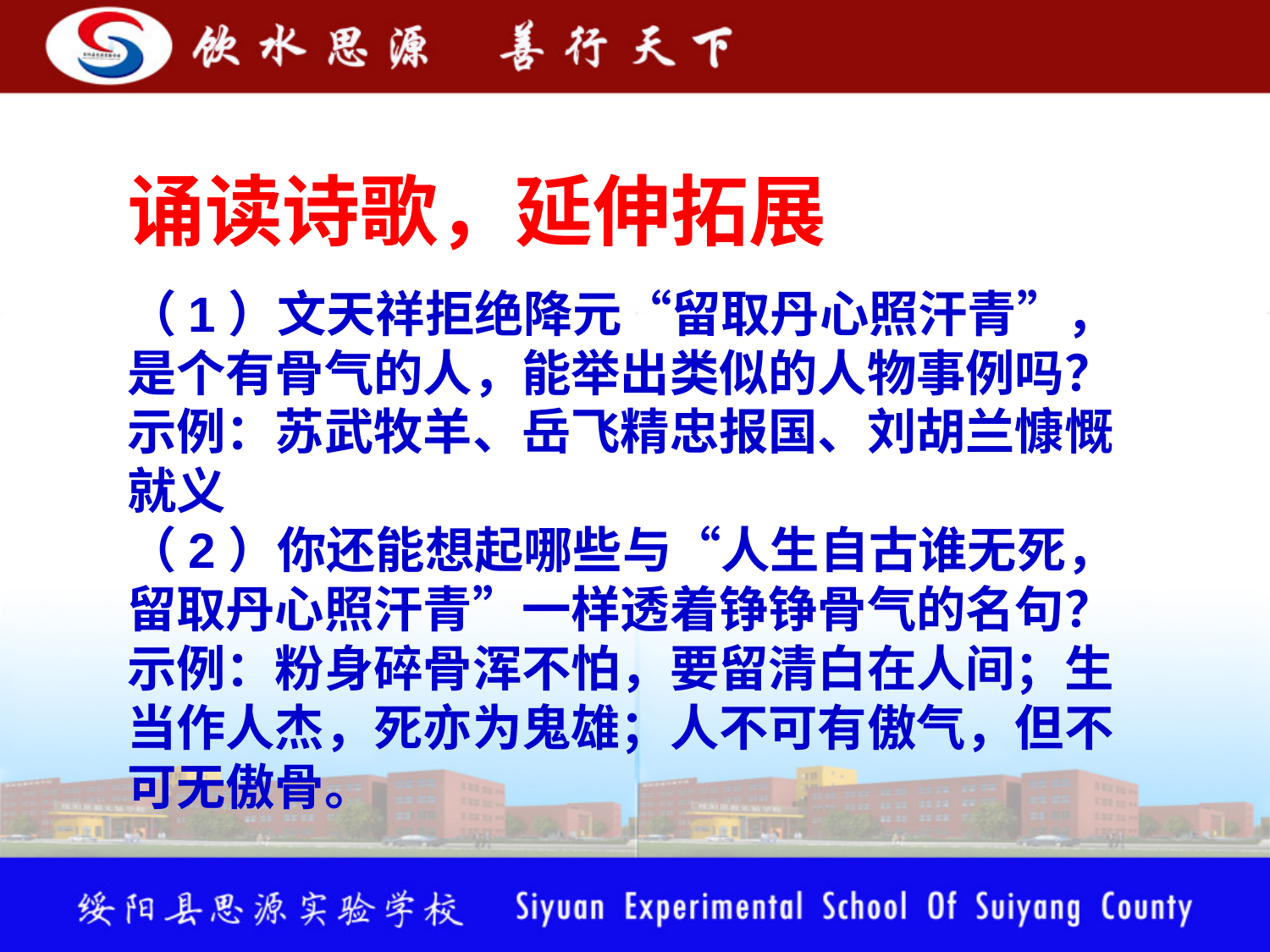

诵读诗歌，延伸拓展
（1）文天祥拒绝降元“留取丹心照汗青”，是个有骨气的人，能举出类似的人物事例吗？
示例：苏武牧羊、岳飞精忠报国、刘胡兰慷慨就义
（2）你还能想起哪些与“人生自古谁无死，留取丹心照汗青”一样透着铮铮骨气的名句？
示例：粉身碎骨浑不怕，要留清白在人间；生当作人杰，死亦为鬼雄；人不可有傲气，但不可无傲骨。